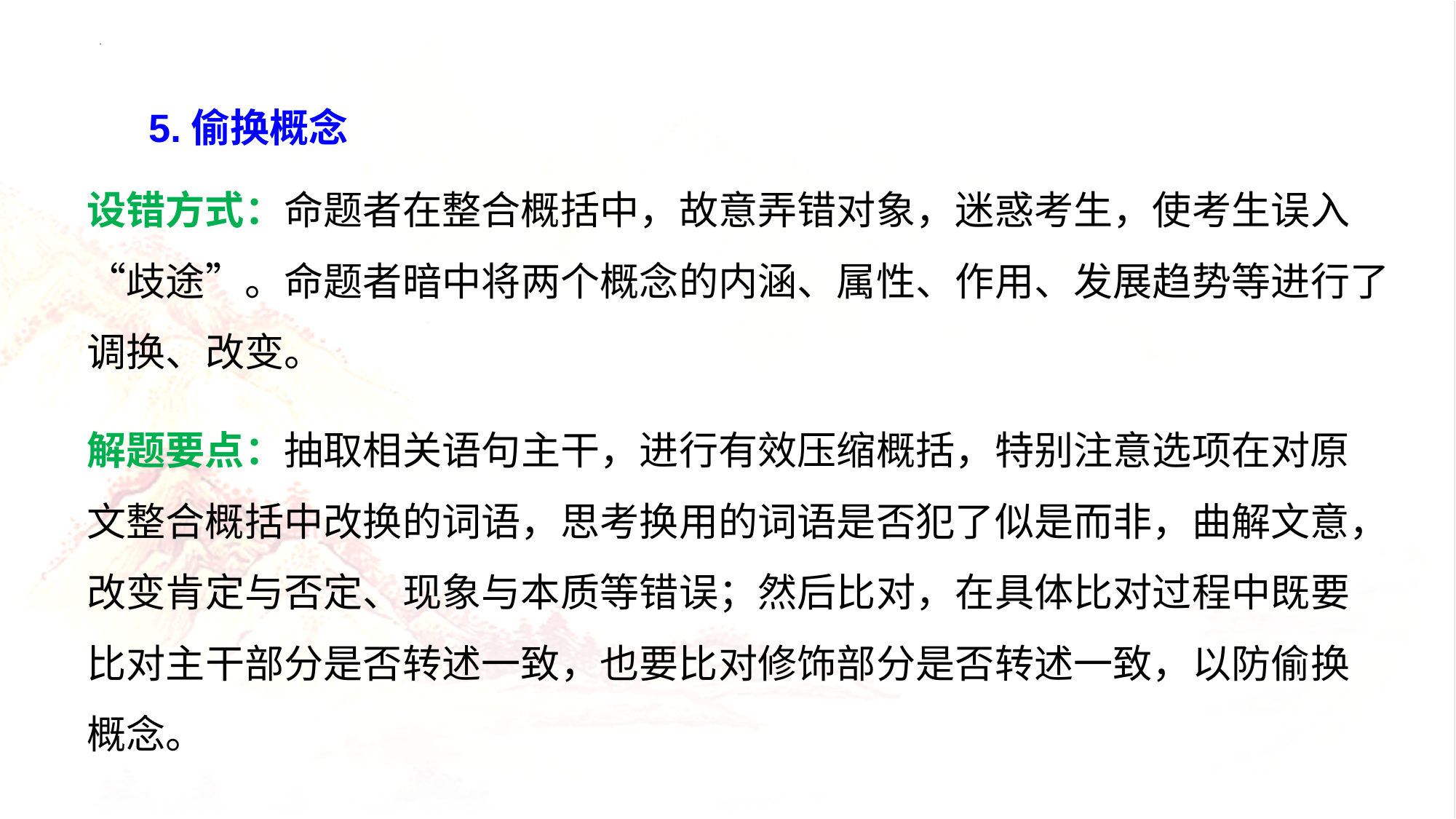

5.偷换概念
设错方式：命题者在整合概括中，故意弄错对象，迷惑考生，使考生误入“歧途”。命题者暗中将两个概念的内涵、属性、作用、发展趋势等进行了调换、改变。
解题要点：抽取相关语句主干，进行有效压缩概括，特别注意选项在对原文整合概括中改换的词语，思考换用的词语是否犯了似是而非，曲解文意，改变肯定与否定、现象与本质等错误；然后比对，在具体比对过程中既要比对主干部分是否转述一致，也要比对修饰部分是否转述一致，以防偷换概念。